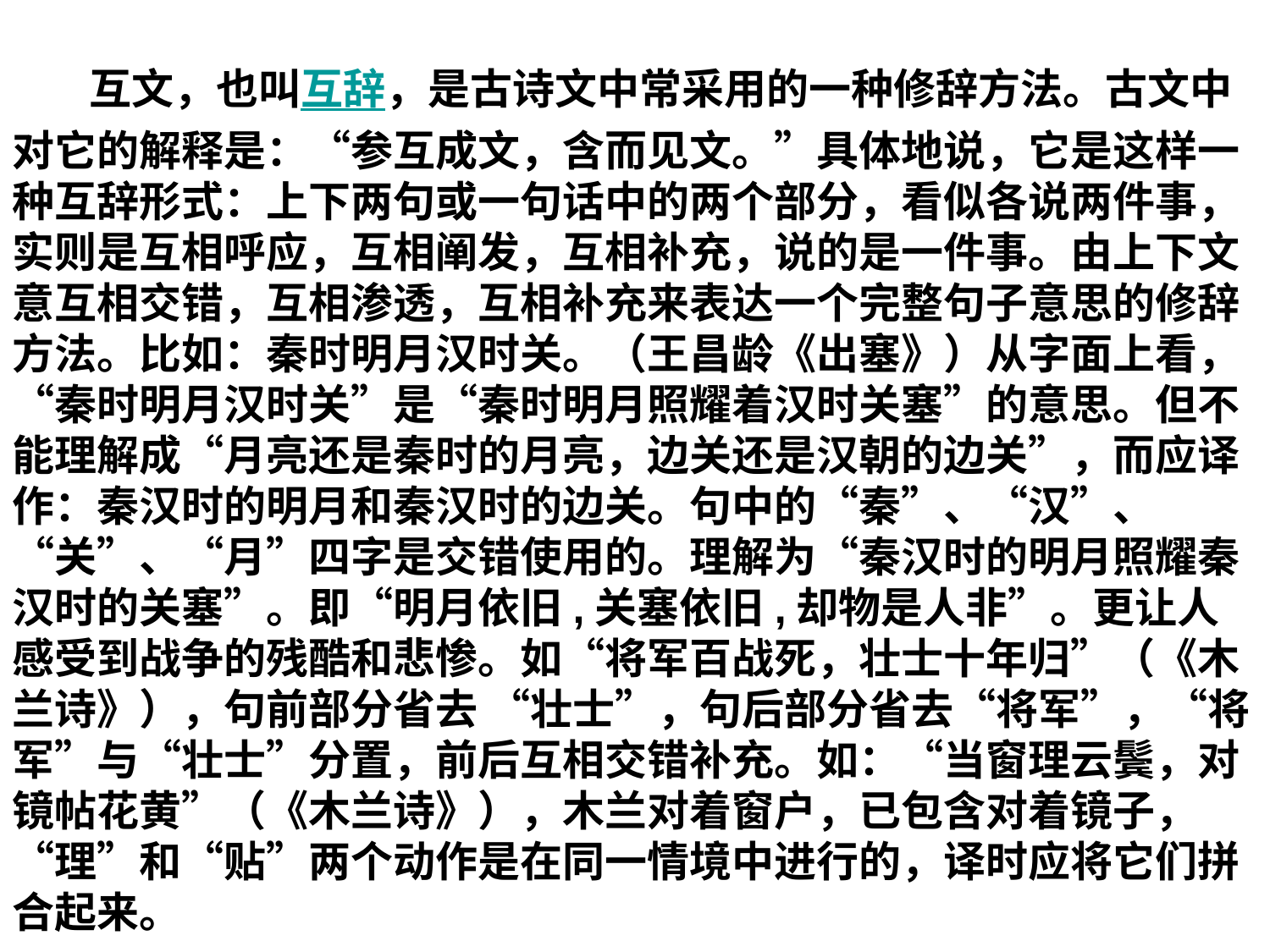

互文，也叫互辞，是古诗文中常采用的一种修辞方法。古文中对它的解释是：“参互成文，含而见文。”具体地说，它是这样一种互辞形式：上下两句或一句话中的两个部分，看似各说两件事，实则是互相呼应，互相阐发，互相补充，说的是一件事。由上下文意互相交错，互相渗透，互相补充来表达一个完整句子意思的修辞方法。比如：秦时明月汉时关。（王昌龄《出塞》）从字面上看，“秦时明月汉时关”是“秦时明月照耀着汉时关塞”的意思。但不能理解成“月亮还是秦时的月亮，边关还是汉朝的边关”，而应译作：秦汉时的明月和秦汉时的边关。句中的“秦”、“汉”、“关”、“月”四字是交错使用的。理解为“秦汉时的明月照耀秦汉时的关塞”。即“明月依旧,关塞依旧,却物是人非”。更让人感受到战争的残酷和悲惨。如“将军百战死，壮士十年归”（《木兰诗》），句前部分省去 “壮士”，句后部分省去“将军”，“将军”与“壮士”分置，前后互相交错补充。如：“当窗理云鬓，对镜帖花黄”（《木兰诗》），木兰对着窗户，已包含对着镜子，“理”和“贴”两个动作是在同一情境中进行的，译时应将它们拼合起来。